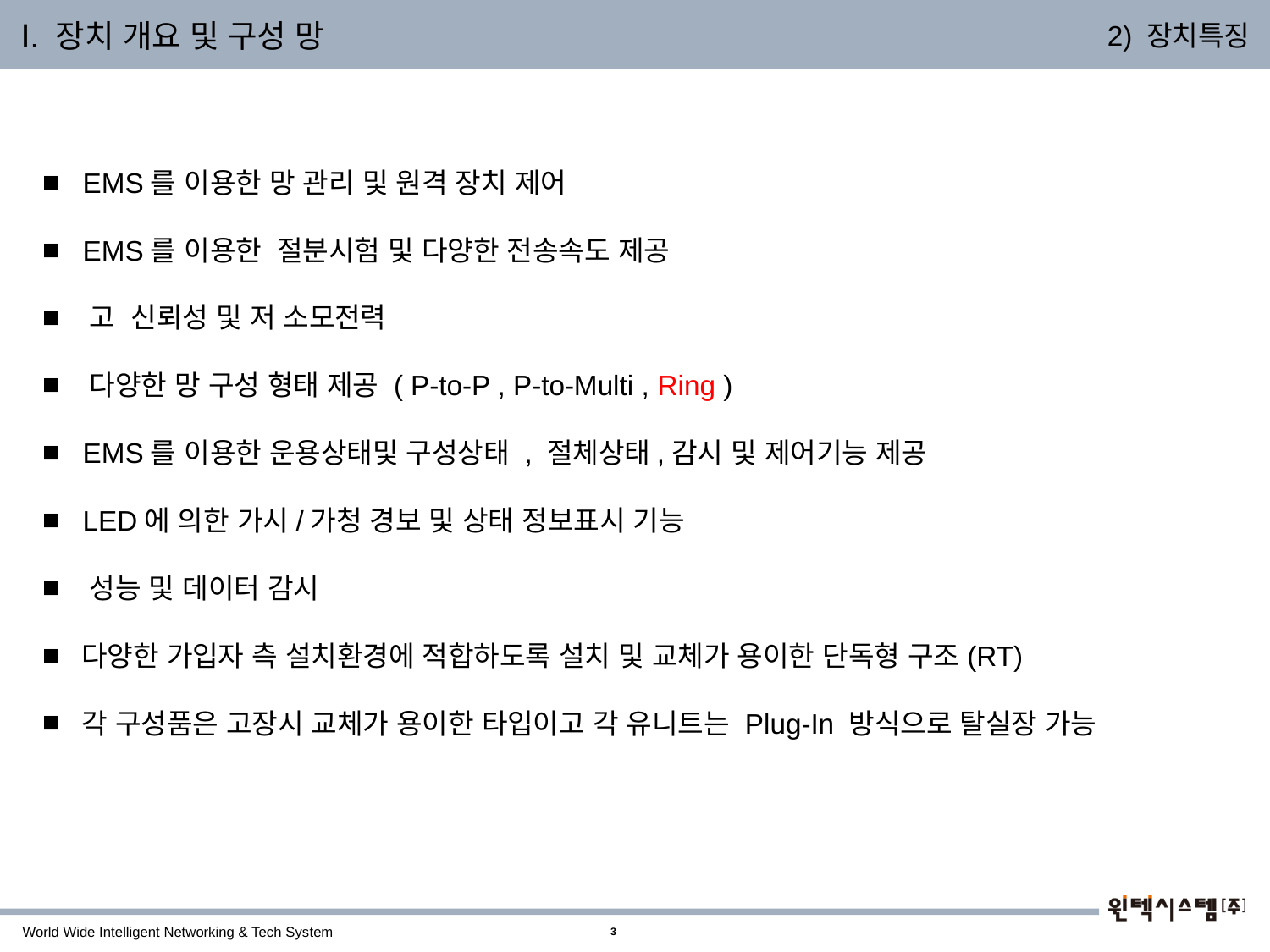

Ⅰ. 장치 개요 및 구성 망
2) 장치특징
   EMS를 이용한 망 관리 및 원격 장치 제어

   EMS를 이용한  절분시험 및 다양한 전송속도 제공

   고  신뢰성 및 저 소모전력

   다양한 망 구성 형태 제공 ( P-to-P , P-to-Multi , Ring )

   EMS를 이용한 운용상태및 구성상태 , 절체상태,감시 및 제어기능 제공

   LED에 의한 가시/가청 경보 및 상태 정보표시 기능

   성능 및 데이터 감시

  다양한 가입자 측 설치환경에 적합하도록 설치 및 교체가 용이한 단독형 구조(RT)

  각 구성품은 고장시 교체가 용이한 타입이고 각 유니트는 Plug-In 방식으로 탈실장 가능

3